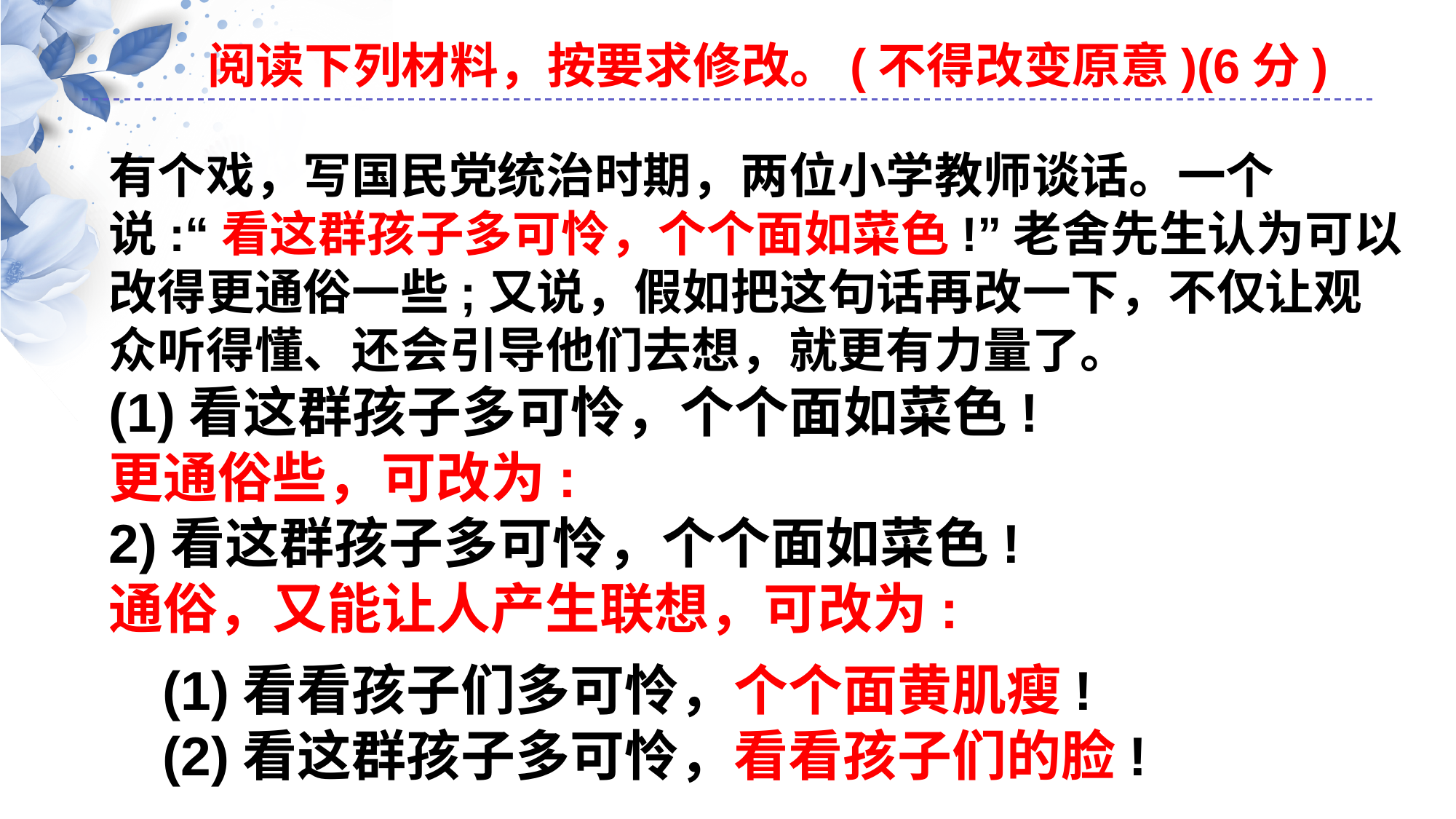

阅读下列材料，按要求修改。(不得改变原意)(6分)
有个戏，写国民党统治时期，两位小学教师谈话。一个说:“看这群孩子多可怜，个个面如菜色!”老舍先生认为可以改得更通俗一些;又说，假如把这句话再改一下，不仅让观众听得懂、还会引导他们去想，就更有力量了。
(1)看这群孩子多可怜，个个面如菜色!
更通俗些，可改为:
2)看这群孩子多可怜，个个面如菜色!
通俗，又能让人产生联想，可改为:
(1)看看孩子们多可怜，个个面黄肌瘦!
(2)看这群孩子多可怜，看看孩子们的脸!